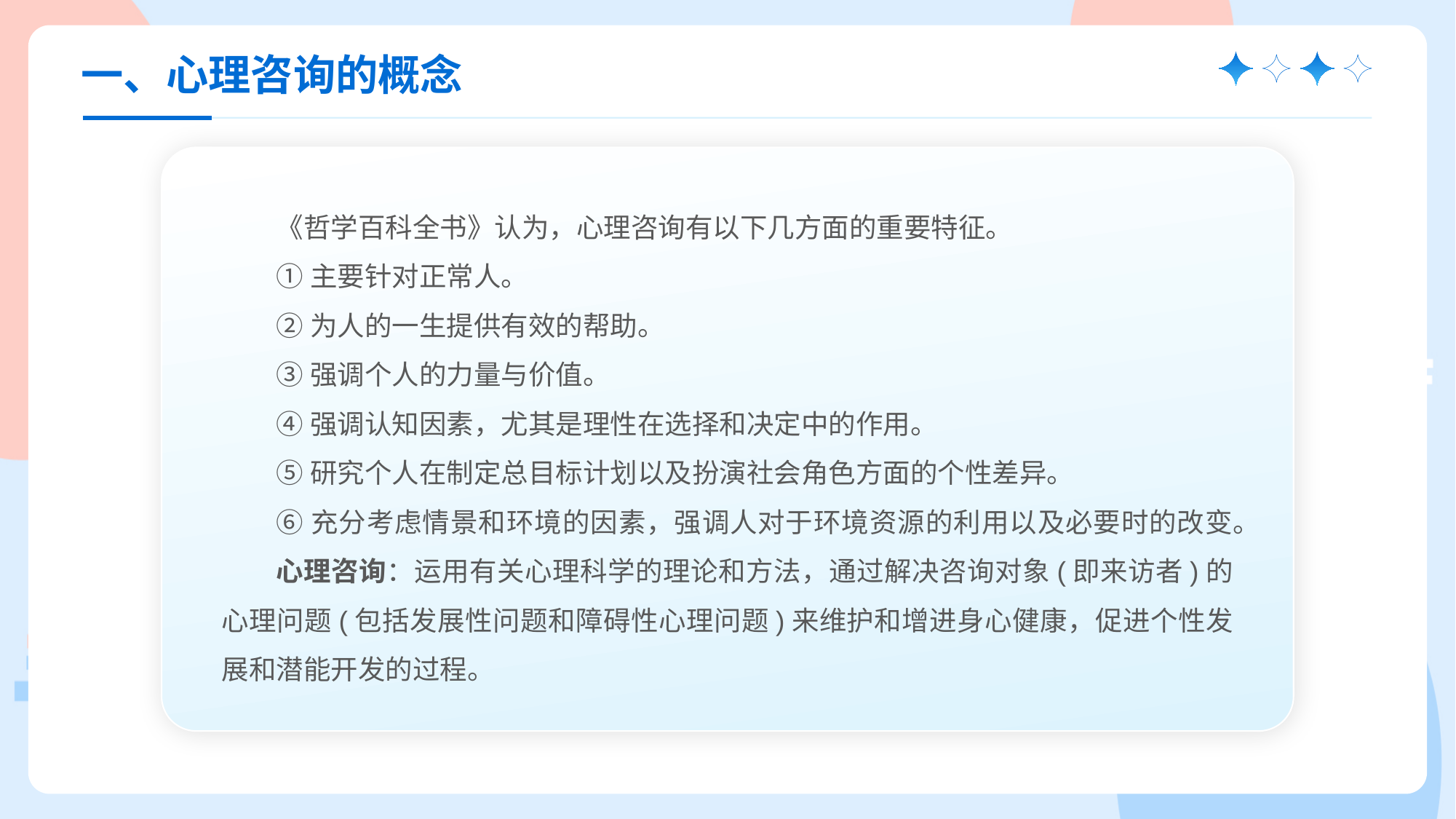

一、心理咨询的概念

《哲学百科全书》认为，心理咨询有以下几方面的重要特征。
①主要针对正常人。
②为人的一生提供有效的帮助。
③强调个人的力量与价值。
④强调认知因素，尤其是理性在选择和决定中的作用。
⑤研究个人在制定总目标计划以及扮演社会角色方面的个性差异。
⑥充分考虑情景和环境的因素，强调人对于环境资源的利用以及必要时的改变。
心理咨询：运用有关心理科学的理论和方法，通过解决咨询对象(即来访者)的心理问题(包括发展性问题和障碍性心理问题)来维护和增进身心健康，促进个性发展和潜能开发的过程。